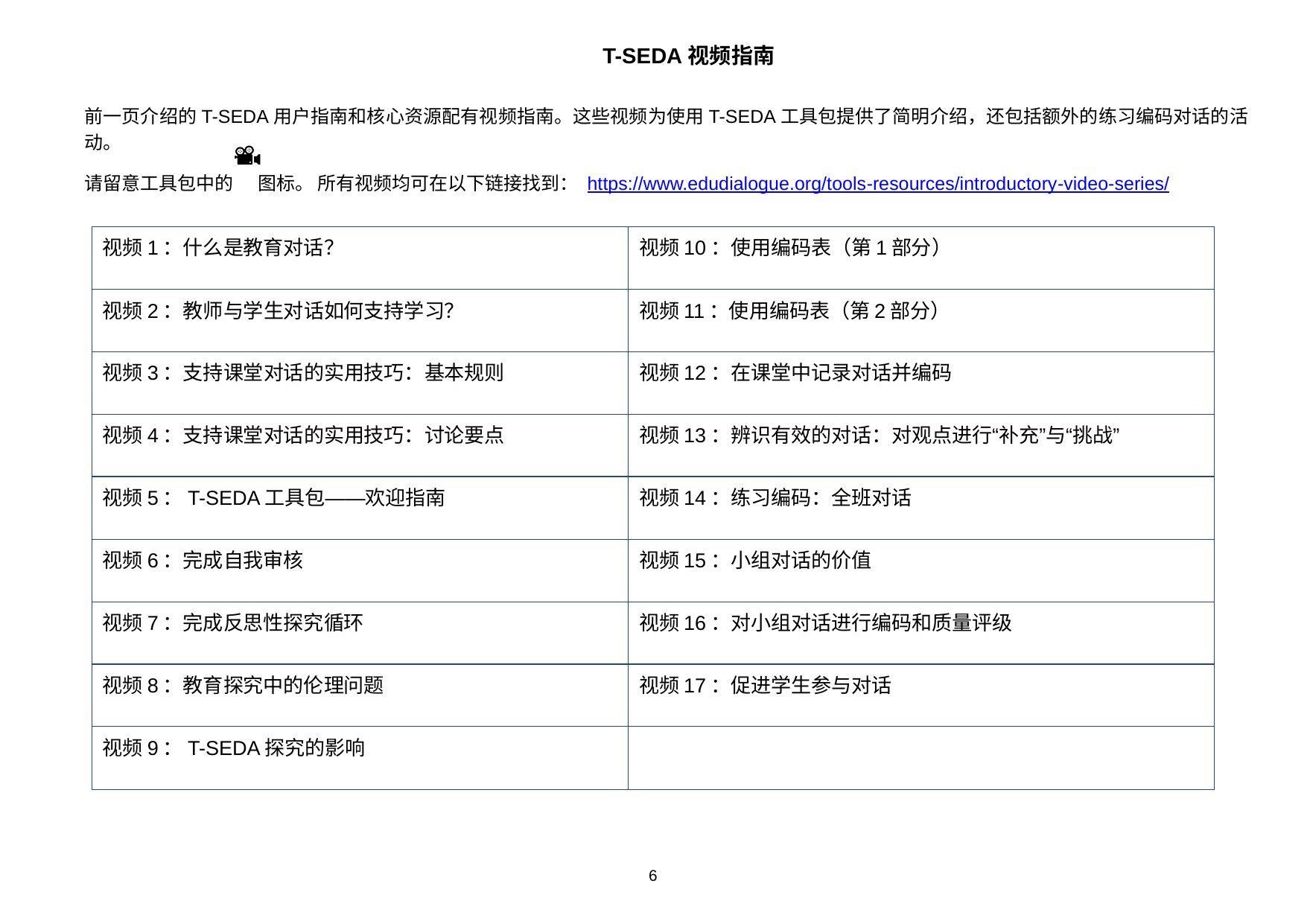

T-SEDA视频指南

前一页介绍的T-SEDA用户指南和核心资源配有视频指南。这些视频为使用T-SEDA工具包提供了简明介绍，还包括额外的练习编码对话的活动。
请留意工具包中的      图标。 所有视频均可在以下链接找到： https://www.edudialogue.org/tools-resources/introductory-video-series/

| 视频1：什么是教育对话？ | 视频10：使用编码表（第1部分） |
| --- | --- |
| 视频2：教师与学生对话如何支持学习？ | 视频11：使用编码表（第2部分） |
| 视频3：支持课堂对话的实用技巧：基本规则 | 视频12：在课堂中记录对话并编码 |
| 视频4：支持课堂对话的实用技巧：讨论要点 | 视频13：辨识有效的对话：对观点进行“补充”与“挑战” |
| 视频5：T-SEDA工具包——欢迎指南 | 视频14：练习编码：全班对话 |
| 视频6：完成自我审核 | 视频15：小组对话的价值 |
| 视频7：完成反思性探究循环 | 视频16：对小组对话进行编码和质量评级 |
| 视频8：教育探究中的伦理问题 | 视频17：促进学生参与对话 |
| 视频9：T-SEDA探究的影响 |  |
6